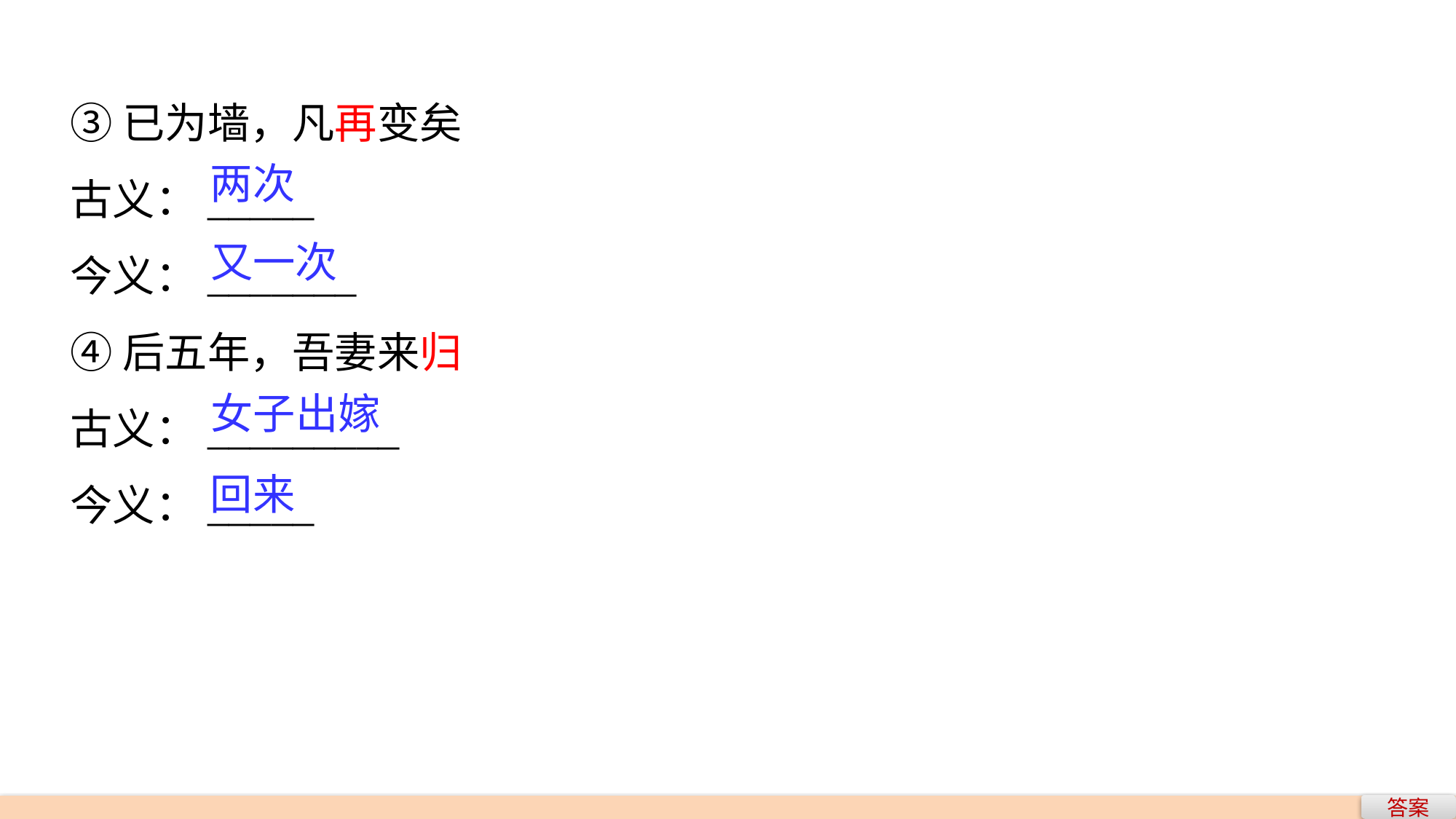

③已为墙，凡再变矣
古义：_____
今义：_______
④后五年，吾妻来归
古义：_________
今义：_____
两次
又一次
女子出嫁
回来
答案